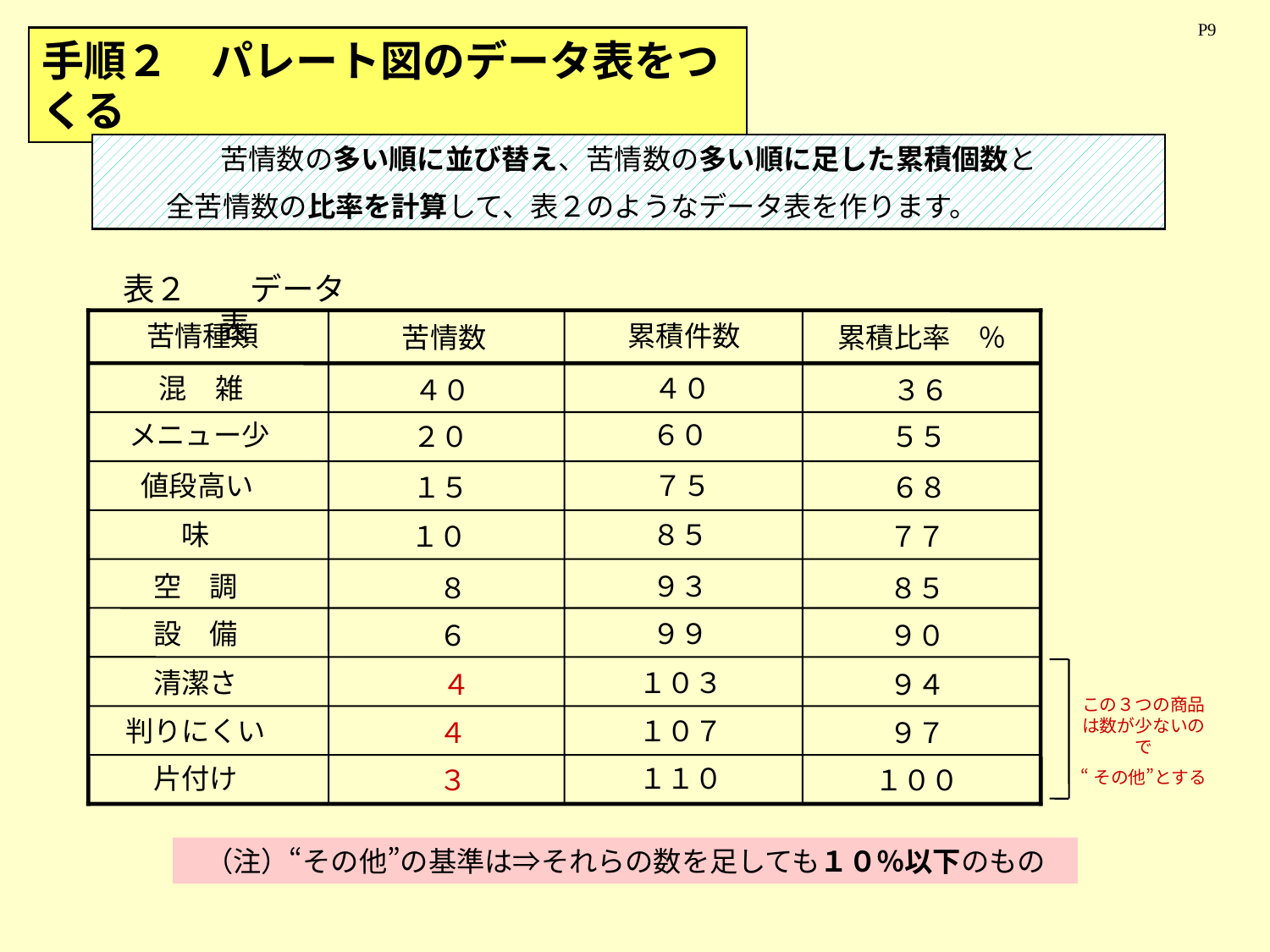

P9
手順２　パレート図のデータ表をつくる
苦情数の多い順に並び替え、苦情数の多い順に足した累積個数と
全苦情数の比率を計算して、表２のようなデータ表を作ります。
表２　　データ表

苦情種類
累積件数
苦情数
累積比率　％

混　雑
４０
４０
メニュー少
６０
２０
値段高い
７５
１５
味
８５
１０
　空　調
９３
　８
設　備
９９
　６
清潔さ
１０３
　４
判りにくい
１０７
　４
３６
５５
６８
７７
８５
９０
９４
９７
１００

片付け
１１０

　３

この３つの商品は数が少ないので
“その他”とする

（注）“その他”の基準は⇒それらの数を足しても１０％以下のもの